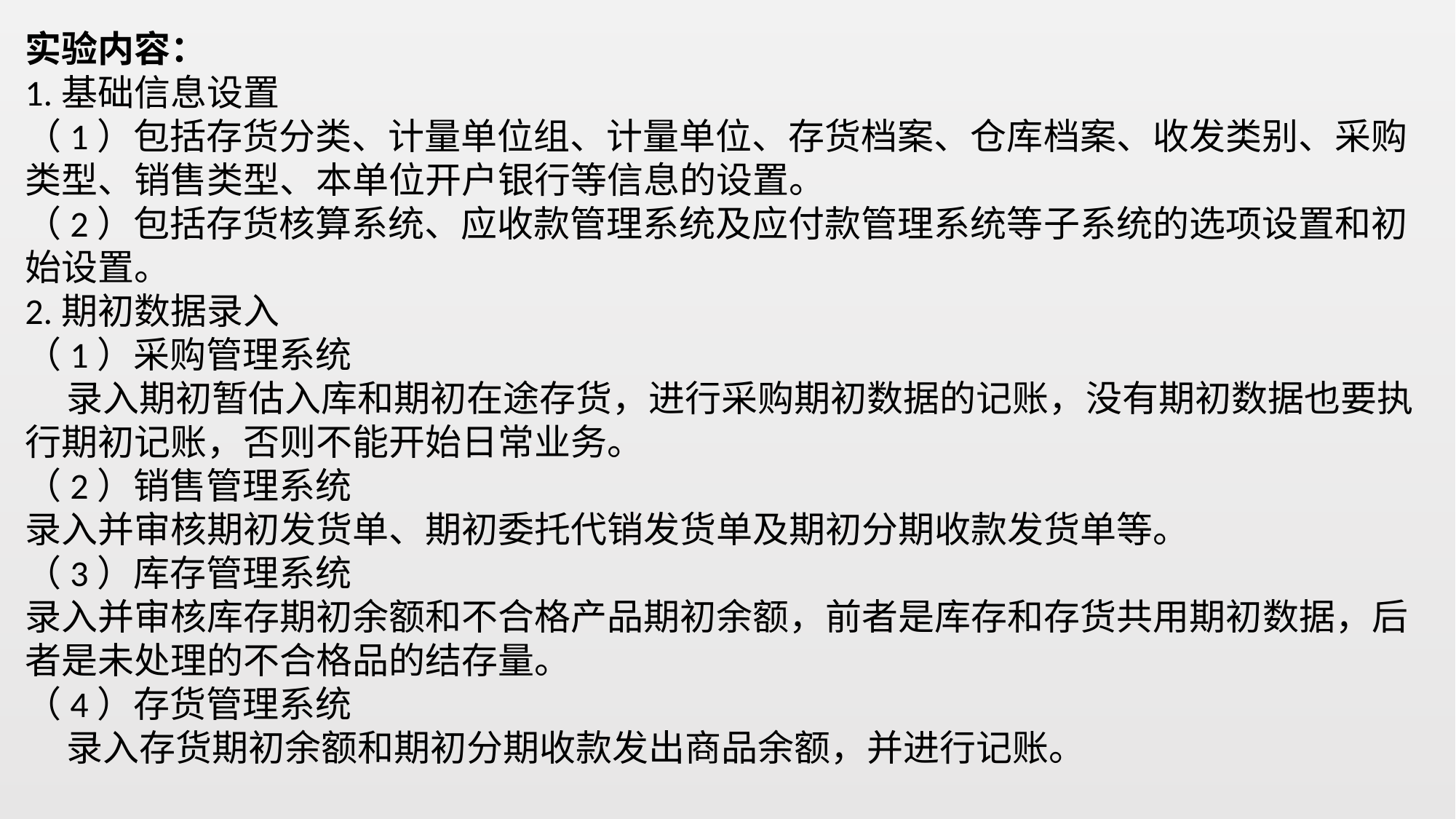

实验内容：
1.基础信息设置
（1）包括存货分类、计量单位组、计量单位、存货档案、仓库档案、收发类别、采购类型、销售类型、本单位开户银行等信息的设置。
（2）包括存货核算系统、应收款管理系统及应付款管理系统等子系统的选项设置和初始设置。
2.期初数据录入
（1）采购管理系统
    录入期初暂估入库和期初在途存货，进行采购期初数据的记账，没有期初数据也要执行期初记账，否则不能开始日常业务。
（2）销售管理系统
录入并审核期初发货单、期初委托代销发货单及期初分期收款发货单等。
（3）库存管理系统
录入并审核库存期初余额和不合格产品期初余额，前者是库存和存货共用期初数据，后者是未处理的不合格品的结存量。
（4）存货管理系统
    录入存货期初余额和期初分期收款发出商品余额，并进行记账。